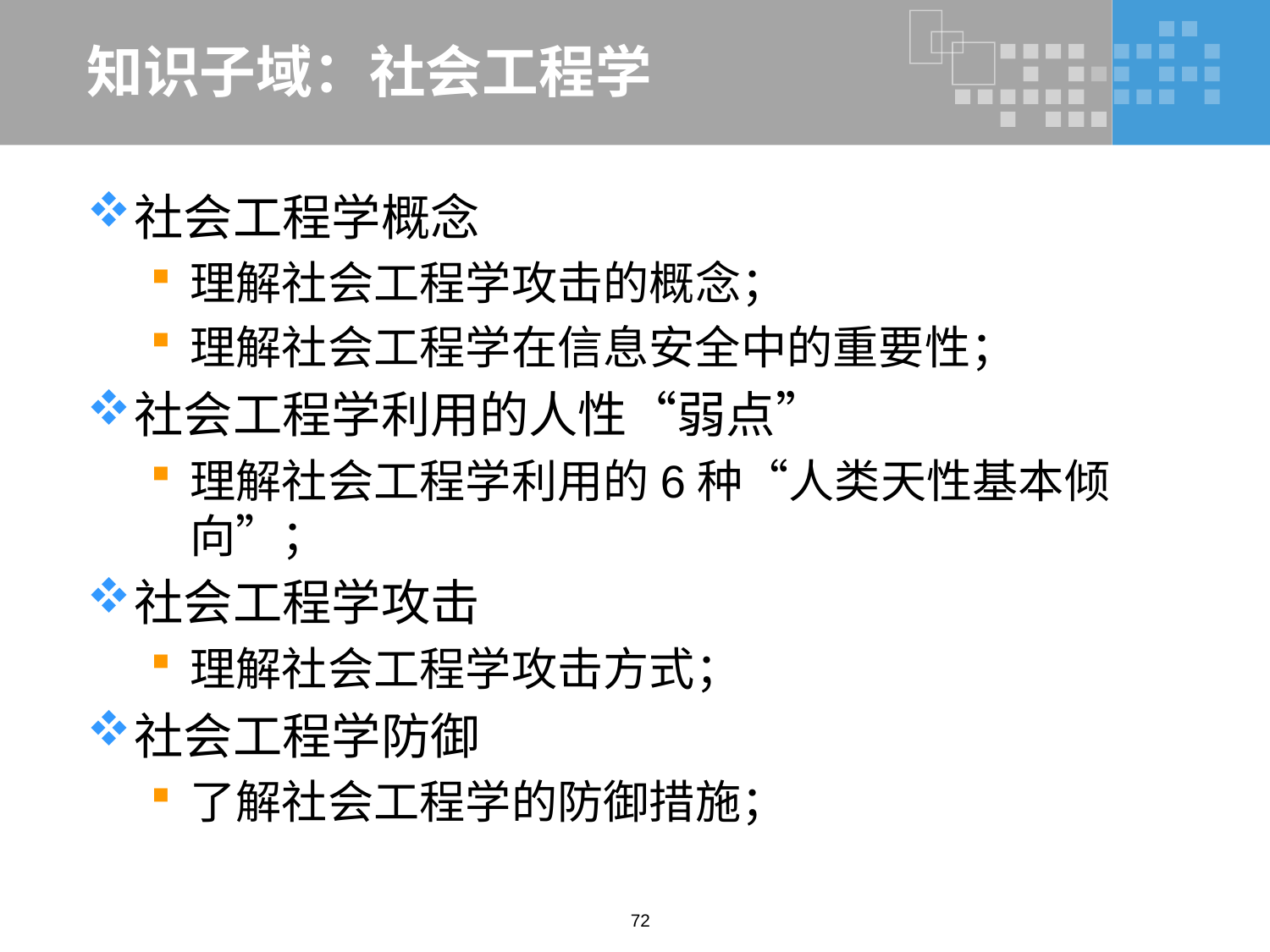

# 知识子域：社会工程学
社会工程学概念
理解社会工程学攻击的概念；
理解社会工程学在信息安全中的重要性；
社会工程学利用的人性“弱点”
理解社会工程学利用的6种“人类天性基本倾向”；
社会工程学攻击
理解社会工程学攻击方式；
社会工程学防御
了解社会工程学的防御措施；

72